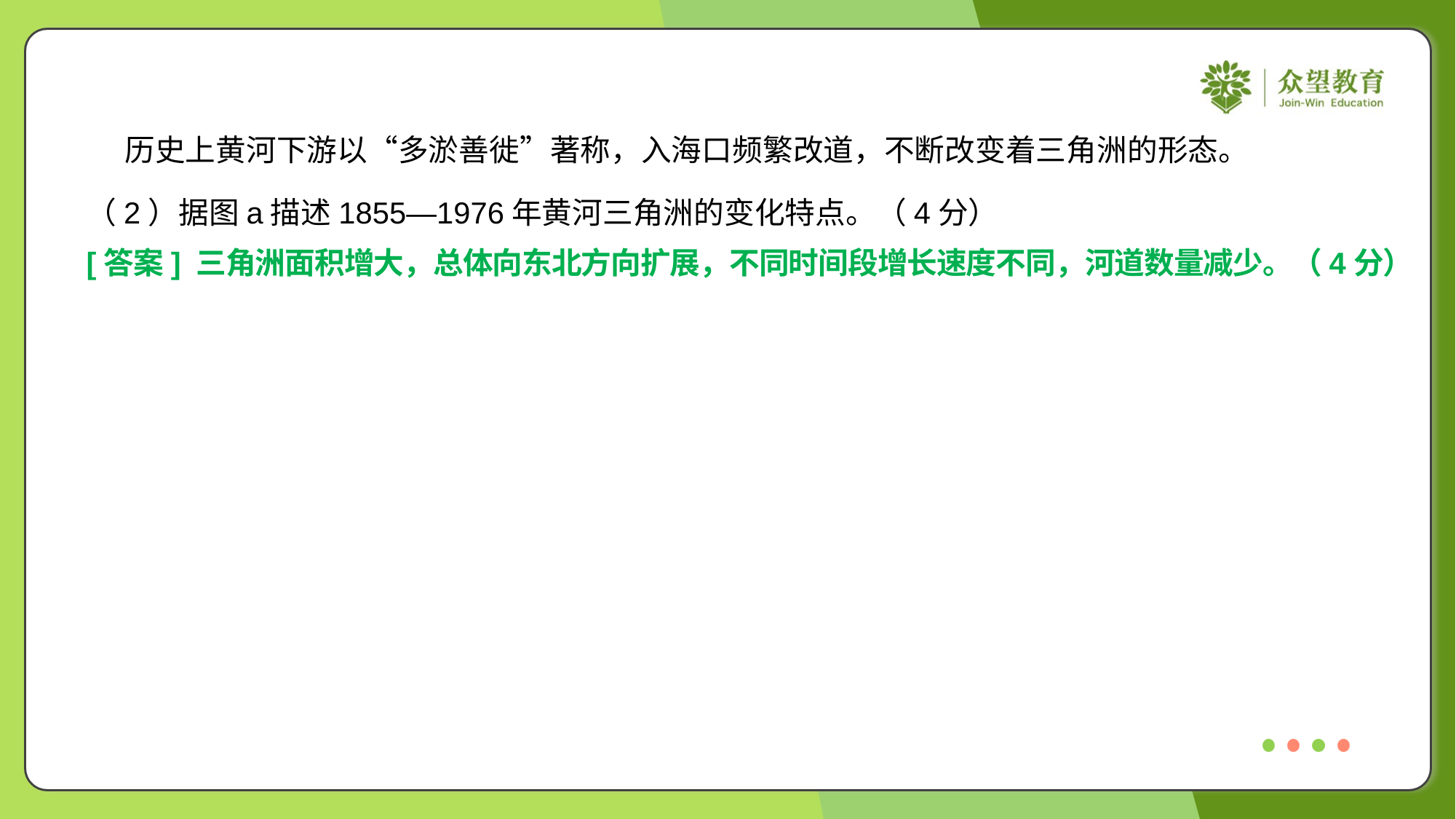

历史上黄河下游以“多淤善徙”著称，入海口频繁改道，不断改变着三角洲的形态。
（2）据图a描述1855—1976年黄河三角洲的变化特点。（4分）
[答案] 三角洲面积增大，总体向东北方向扩展，不同时间段增长速度不同，河道数量减少。（4分）